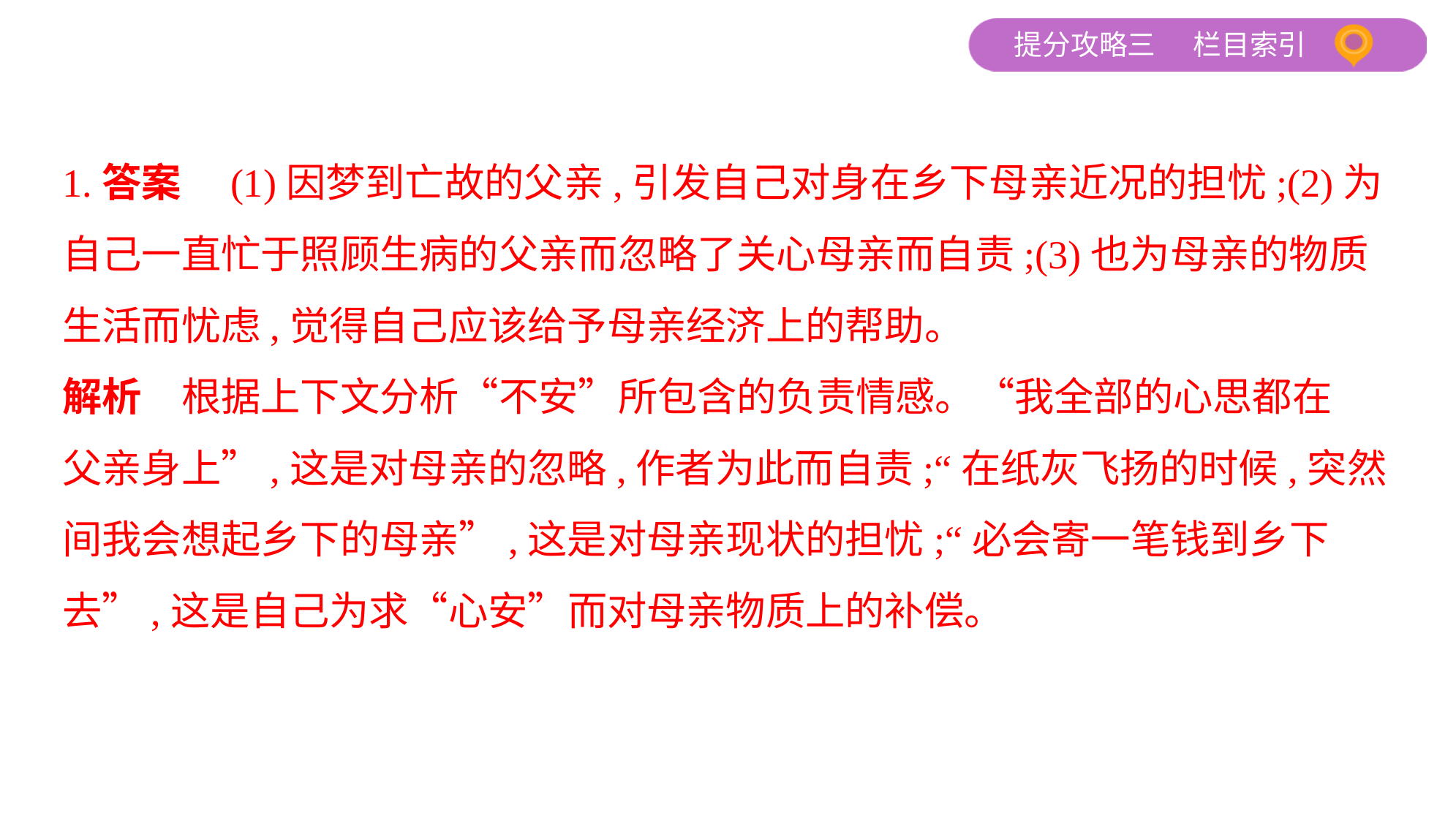

1.答案　(1)因梦到亡故的父亲,引发自己对身在乡下母亲近况的担忧;(2)为
自己一直忙于照顾生病的父亲而忽略了关心母亲而自责;(3)也为母亲的物质
生活而忧虑,觉得自己应该给予母亲经济上的帮助。
解析　根据上下文分析“不安”所包含的负责情感。“我全部的心思都在
父亲身上”,这是对母亲的忽略,作者为此而自责;“在纸灰飞扬的时候,突然
间我会想起乡下的母亲”,这是对母亲现状的担忧;“必会寄一笔钱到乡下
去”,这是自己为求“心安”而对母亲物质上的补偿。